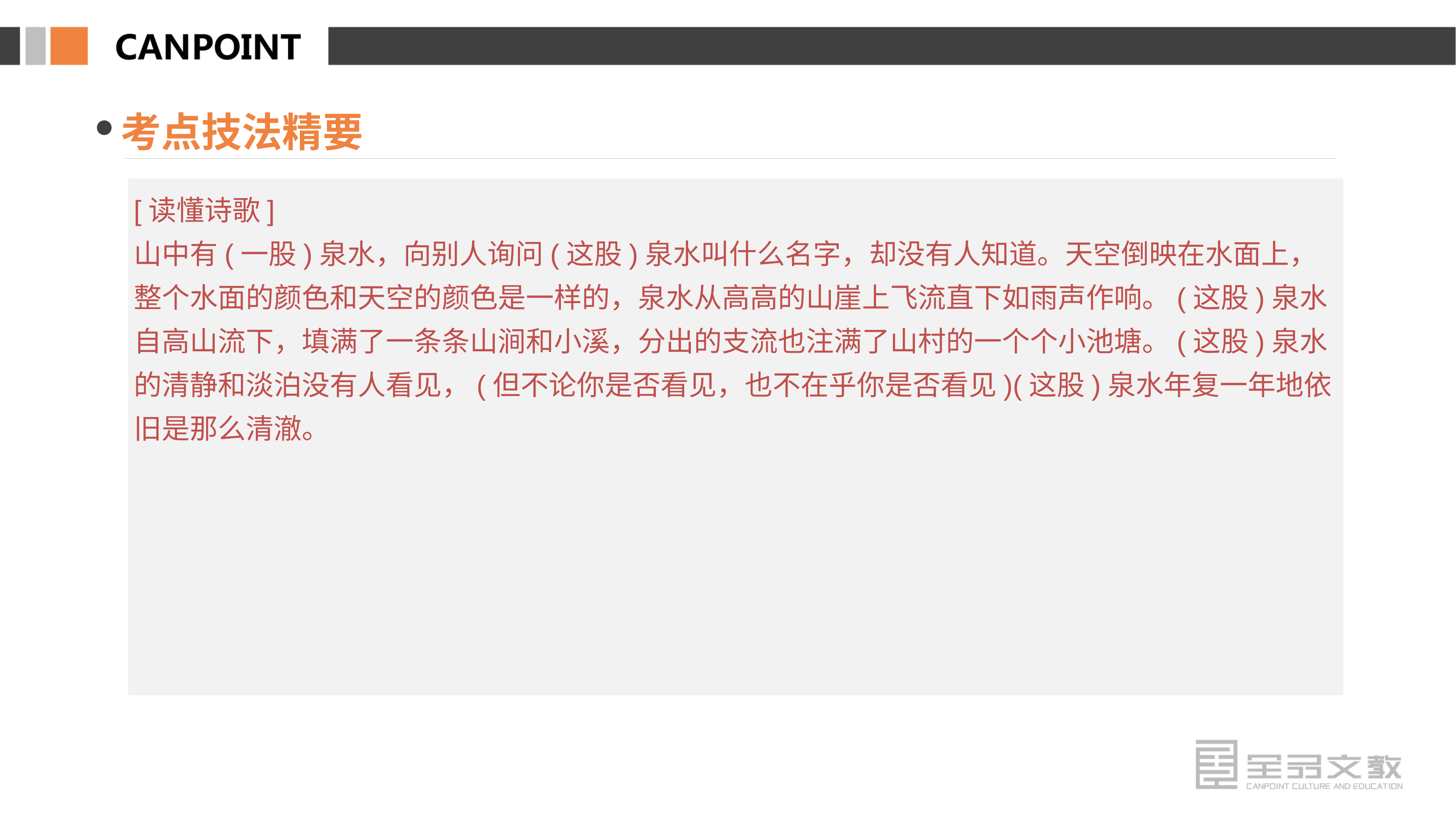

考点技法精要

[读懂诗歌]
山中有(一股)泉水，向别人询问(这股)泉水叫什么名字，却没有人知道。天空倒映在水面上，整个水面的颜色和天空的颜色是一样的，泉水从高高的山崖上飞流直下如雨声作响。(这股)泉水自高山流下，填满了一条条山涧和小溪，分出的支流也注满了山村的一个个小池塘。(这股)泉水的清静和淡泊没有人看见，(但不论你是否看见，也不在乎你是否看见)(这股)泉水年复一年地依旧是那么清澈。